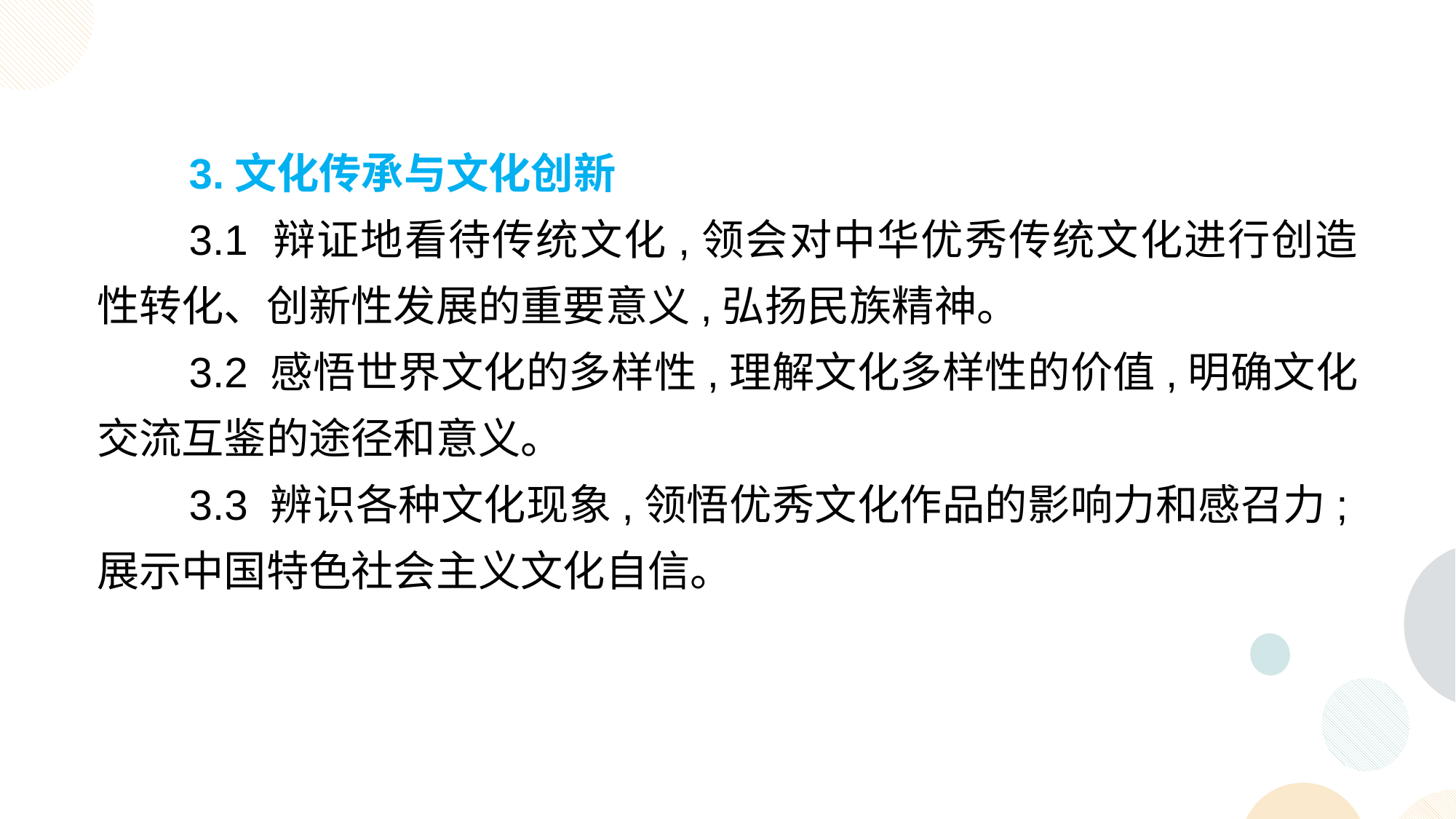

3.文化传承与文化创新
3.1 辩证地看待传统文化,领会对中华优秀传统文化进行创造性转化、创新性发展的重要意义,弘扬民族精神。
3.2 感悟世界文化的多样性,理解文化多样性的价值,明确文化交流互鉴的途径和意义。
3.3 辨识各种文化现象,领悟优秀文化作品的影响力和感召力;展示中国特色社会主义文化自信。